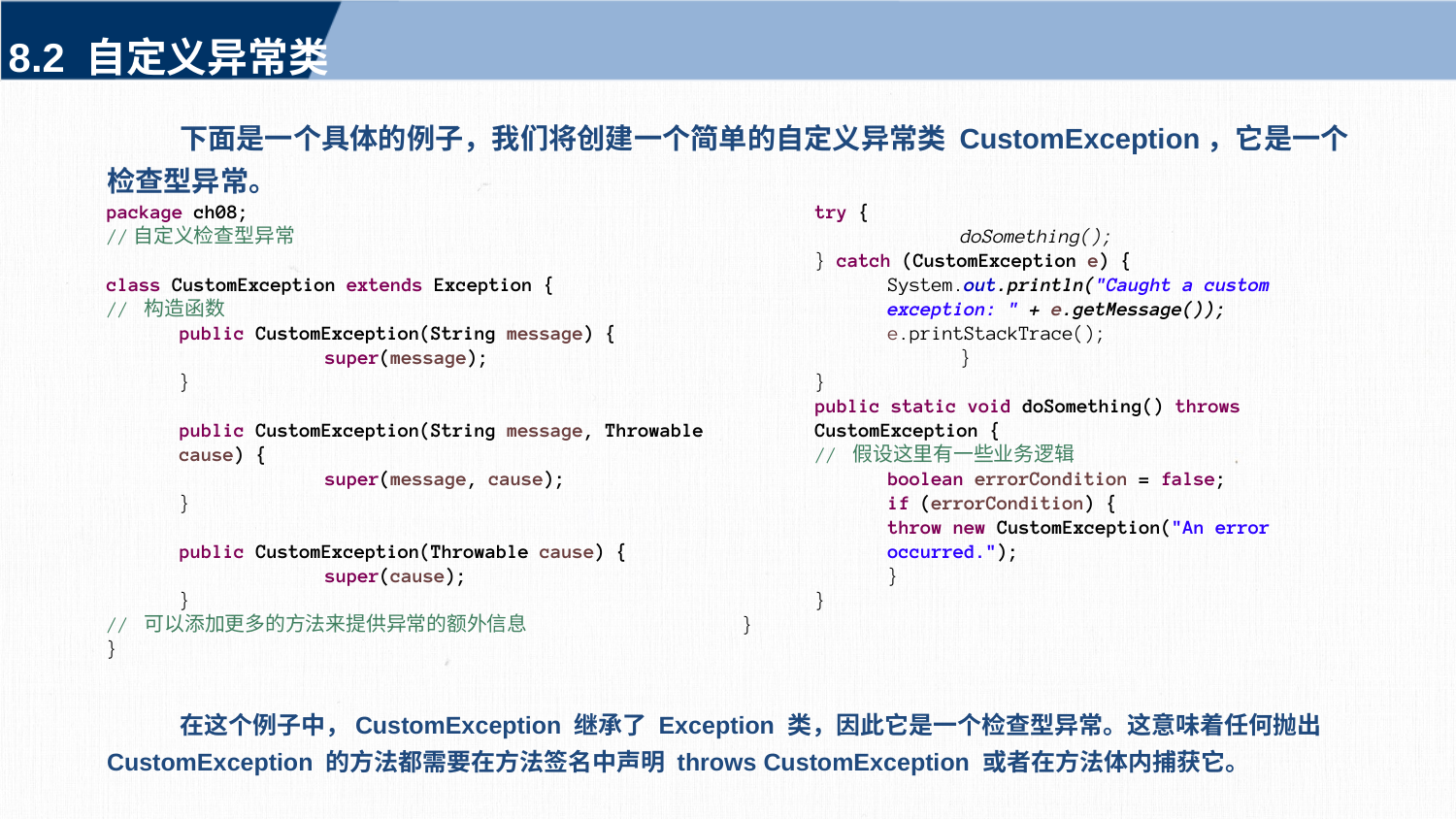

8.2 自定义异常类

下面是一个具体的例子，我们将创建一个简单的自定义异常类 CustomException，它是一个检查型异常。
package ch08;
//自定义检查型异常

class CustomException extends Exception {
// 构造函数
public CustomException(String message) {
	super(message);
}

public CustomException(String message, Throwable cause) {
	super(message, cause);
}

public CustomException(Throwable cause) {
	super(cause);
}
// 可以添加更多的方法来提供异常的额外信息
}

public class Demo0803 {
public static void main(String[] args) {
try {
	doSomething();
} catch (CustomException e) {
System.out.println("Caught a custom exception: " + e.getMessage());
e.printStackTrace();
	}
}
public static void doSomething() throws CustomException {
// 假设这里有一些业务逻辑
boolean errorCondition = false;
if (errorCondition) {
throw new CustomException("An error occurred.");
}
}
}
在这个例子中，CustomException 继承了 Exception 类，因此它是一个检查型异常。这意味着任何抛出 CustomException 的方法都需要在方法签名中声明 throws CustomException 或者在方法体内捕获它。